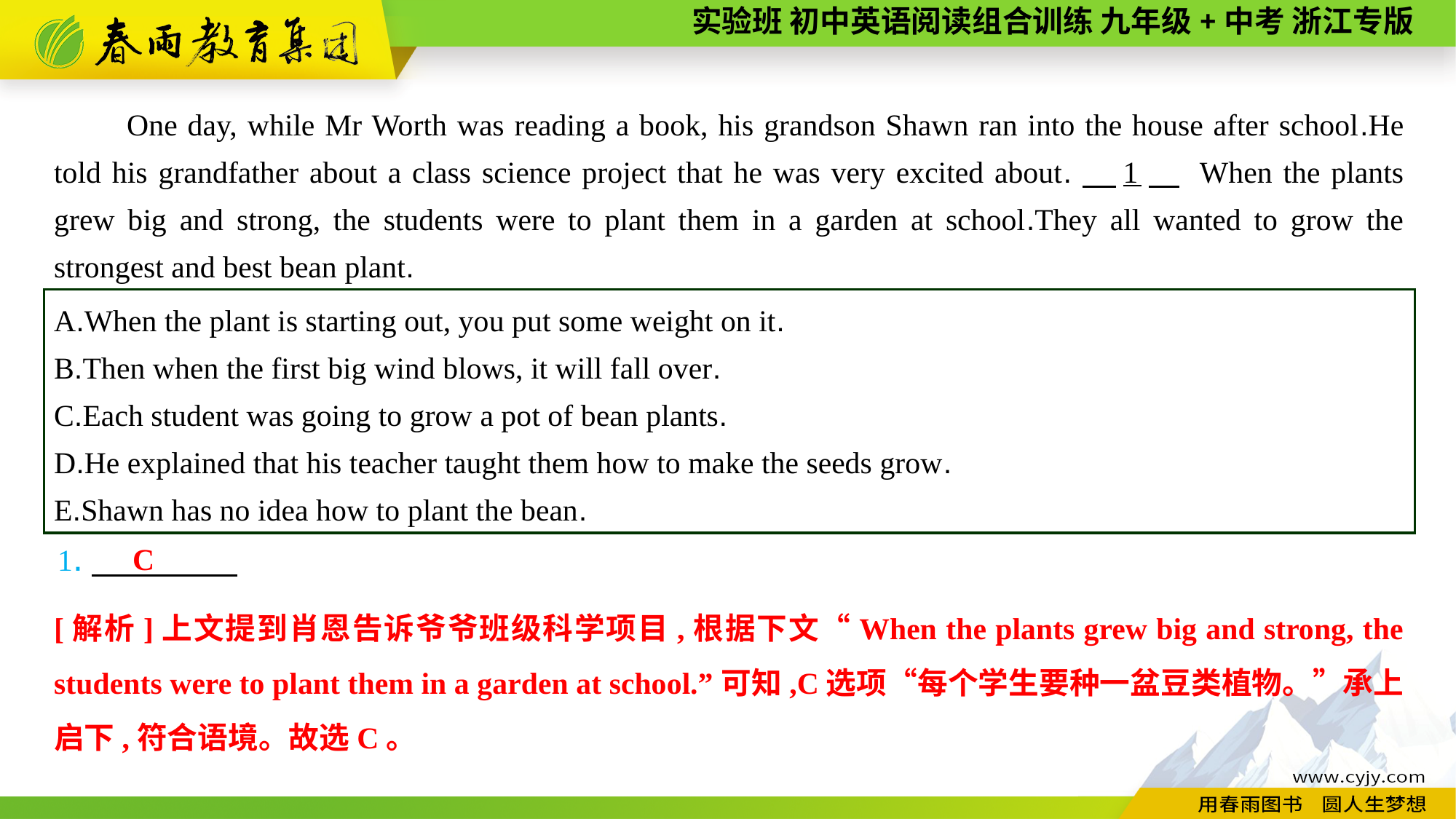

One day, while Mr Worth was reading a book, his grandson Shawn ran into the house after school.He told his grandfather about a class science project that he was very excited about.　1　 When the plants grew big and strong, the students were to plant them in a garden at school.They all wanted to grow the strongest and best bean plant.
A.When the plant is starting out, you put some weight on it.
B.Then when the first big wind blows, it will fall over.
C.Each student was going to grow a pot of bean plants.
D.He explained that his teacher taught them how to make the seeds grow.
E.Shawn has no idea how to plant the bean.

1.
C
[解析]上文提到肖恩告诉爷爷班级科学项目,根据下文“When the plants grew big and strong, the students were to plant them in a garden at school.”可知,C选项“每个学生要种一盆豆类植物。”承上启下,符合语境。故选C。